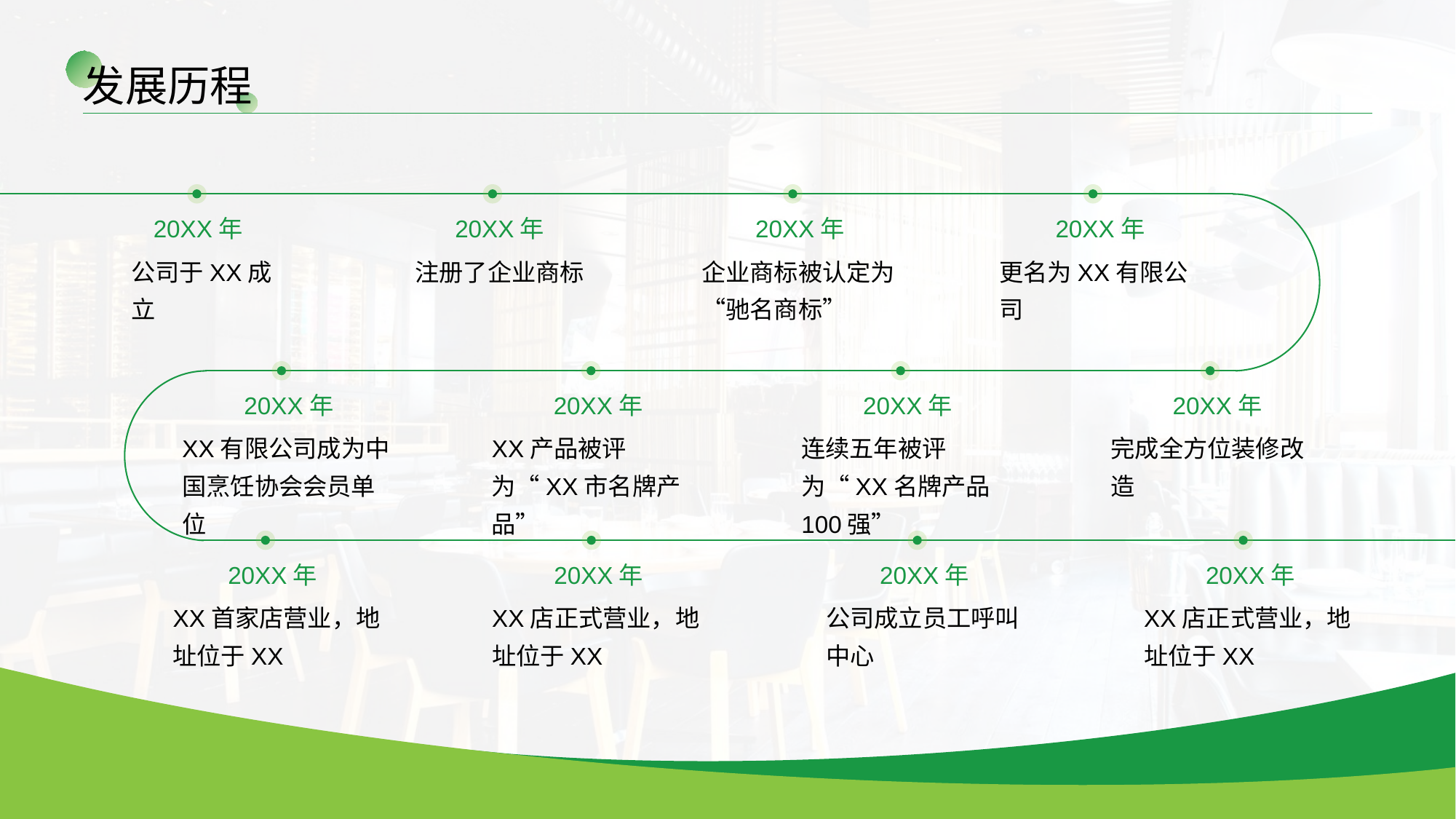

发展历程

20XX年
20XX年
20XX年
20XX年
公司于XX成立
注册了企业商标
企业商标被认定为“驰名商标”
更名为XX有限公司

20XX年
20XX年
20XX年
20XX年
XX有限公司成为中国烹饪协会会员单位
XX产品被评为“XX市名牌产品”
连续五年被评为“XX名牌产品100强”
完成全方位装修改造

20XX年
20XX年
20XX年
20XX年
XX首家店营业，地址位于XX
XX店正式营业，地址位于XX
公司成立员工呼叫中心
XX店正式营业，地址位于XX